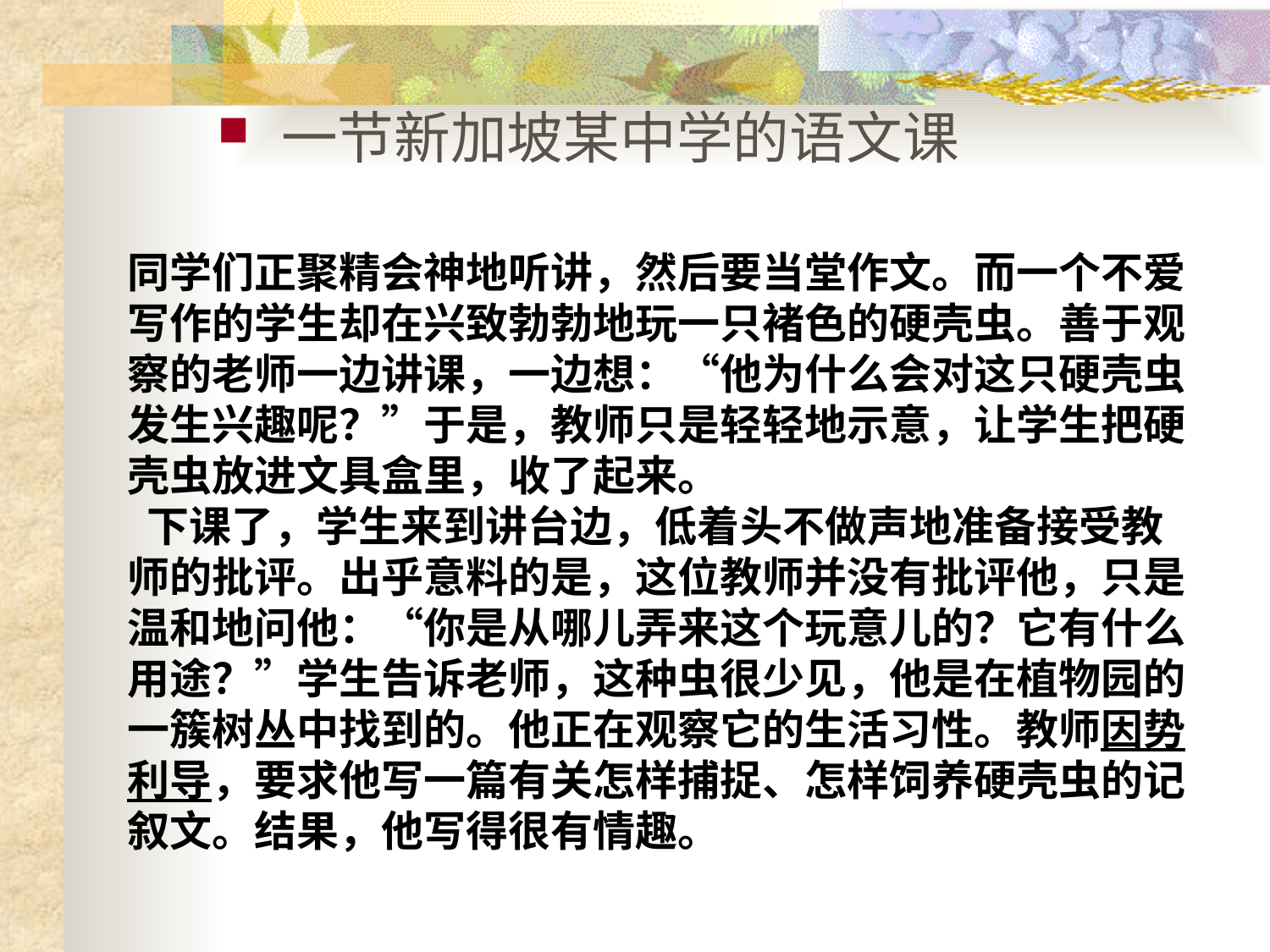

一节新加坡某中学的语文课

#
同学们正聚精会神地听讲，然后要当堂作文。而一个不爱写作的学生却在兴致勃勃地玩一只褚色的硬壳虫。善于观察的老师一边讲课，一边想：“他为什么会对这只硬壳虫发生兴趣呢？”于是，教师只是轻轻地示意，让学生把硬壳虫放进文具盒里，收了起来。
 下课了，学生来到讲台边，低着头不做声地准备接受教师的批评。出乎意料的是，这位教师并没有批评他，只是温和地问他：“你是从哪儿弄来这个玩意儿的？它有什么用途？”学生告诉老师，这种虫很少见，他是在植物园的一簇树丛中找到的。他正在观察它的生活习性。教师因势利导，要求他写一篇有关怎样捕捉、怎样饲养硬壳虫的记叙文。结果，他写得很有情趣。